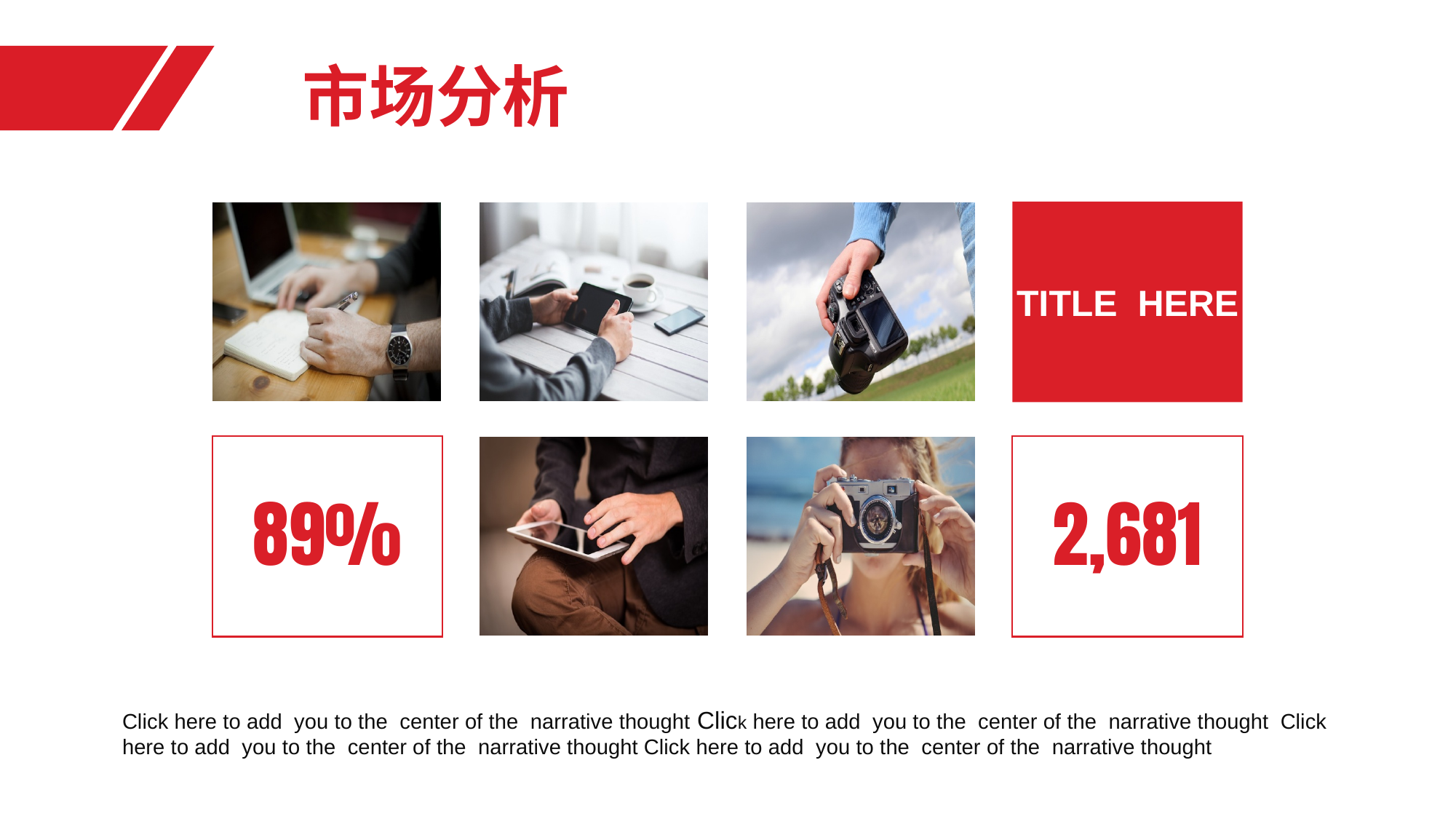

市场分析

TITLE  HERE

2,681
89%
Click here to add  you to the  center of the  narrative thought Click here to add  you to the  center of the  narrative thought  Click
here to add  you to the  center of the  narrative thought Click here to add  you to the  center of the  narrative thought